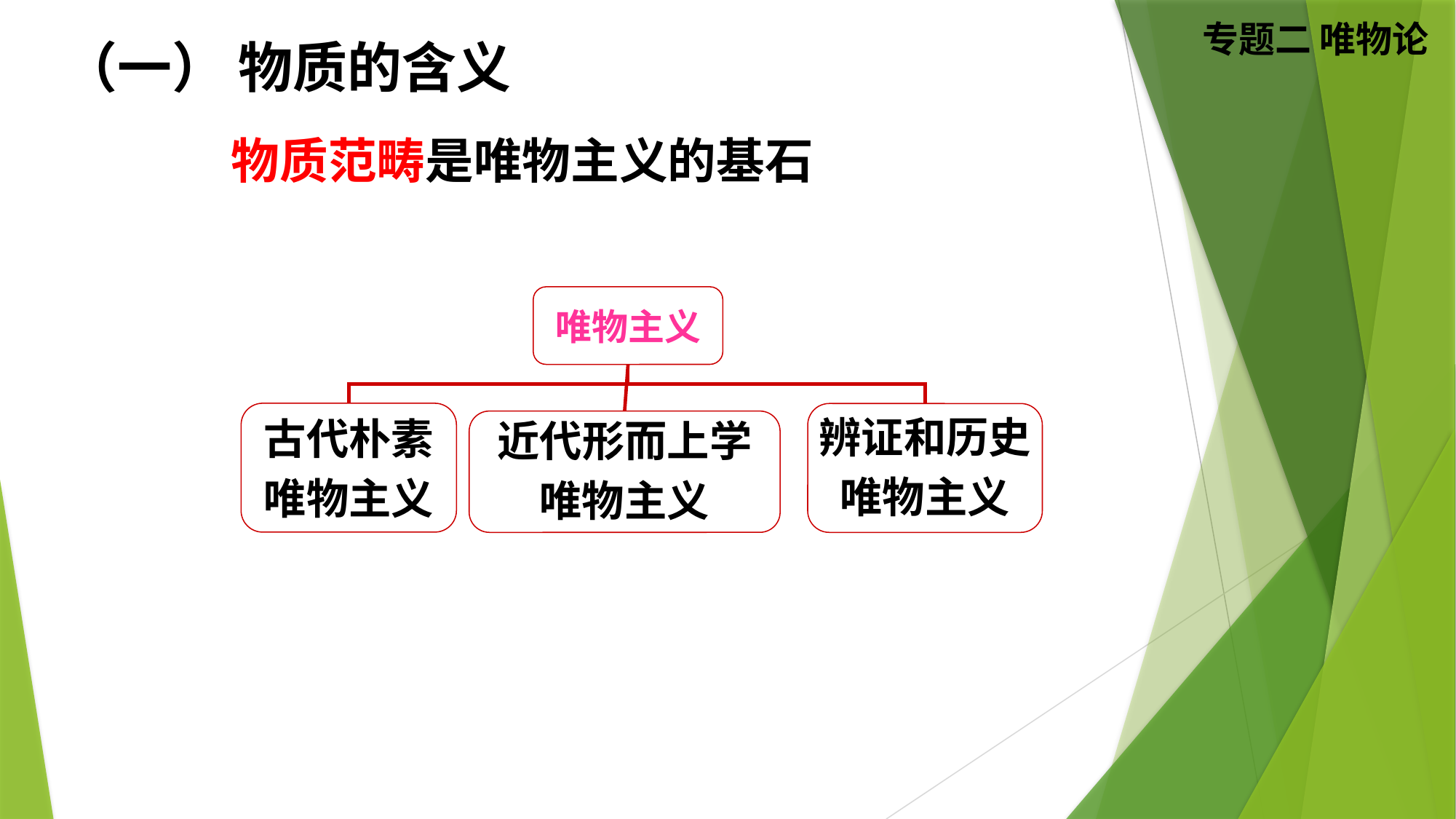

（一） 物质的含义
物质范畴是唯物主义的基石
唯物主义
古代朴素
唯物主义

辨证和历史
唯物主义

近代形而上学
唯物主义